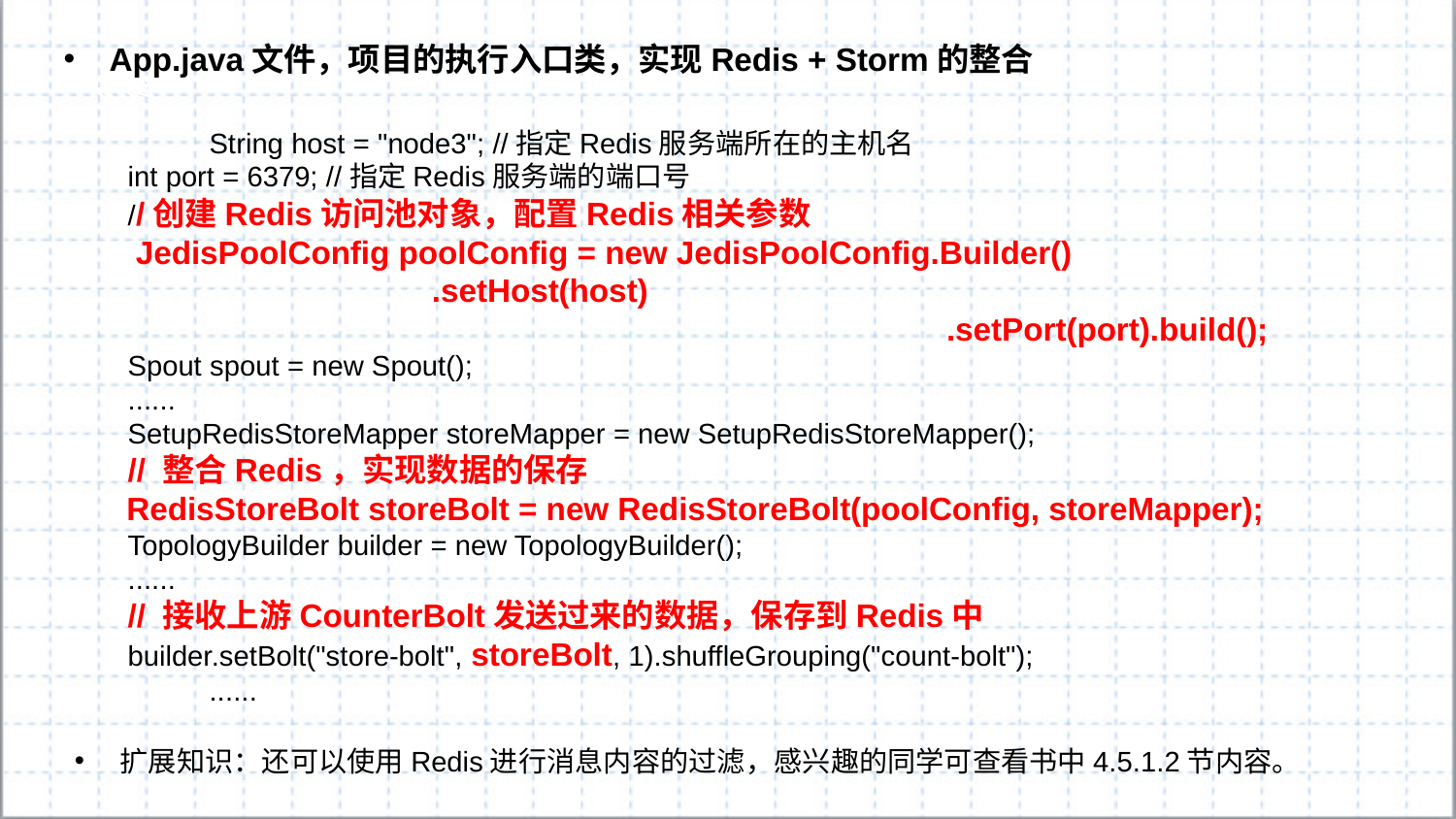

App.java文件，项目的执行入口类，实现Redis + Storm的整合
	String host = "node3"; //指定Redis服务端所在的主机名
        int port = 6379; //指定Redis服务端的端口号
        //创建Redis访问池对象，配置Redis相关参数
        JedisPoolConfig poolConfig = new JedisPoolConfig.Builder()
                                         .setHost(host)
						 .setPort(port).build();
        Spout spout = new Spout();
        ......
        SetupRedisStoreMapper storeMapper = new SetupRedisStoreMapper();
        // 整合Redis，实现数据的保存
       RedisStoreBolt storeBolt = new RedisStoreBolt(poolConfig, storeMapper);
        TopologyBuilder builder = new TopologyBuilder();
        ......
        // 接收上游CounterBolt发送过来的数据，保存到Redis中
        builder.setBolt("store-bolt", storeBolt, 1).shuffleGrouping("count-bolt");
	......
扩展知识：还可以使用Redis进行消息内容的过滤，感兴趣的同学可查看书中4.5.1.2节内容。